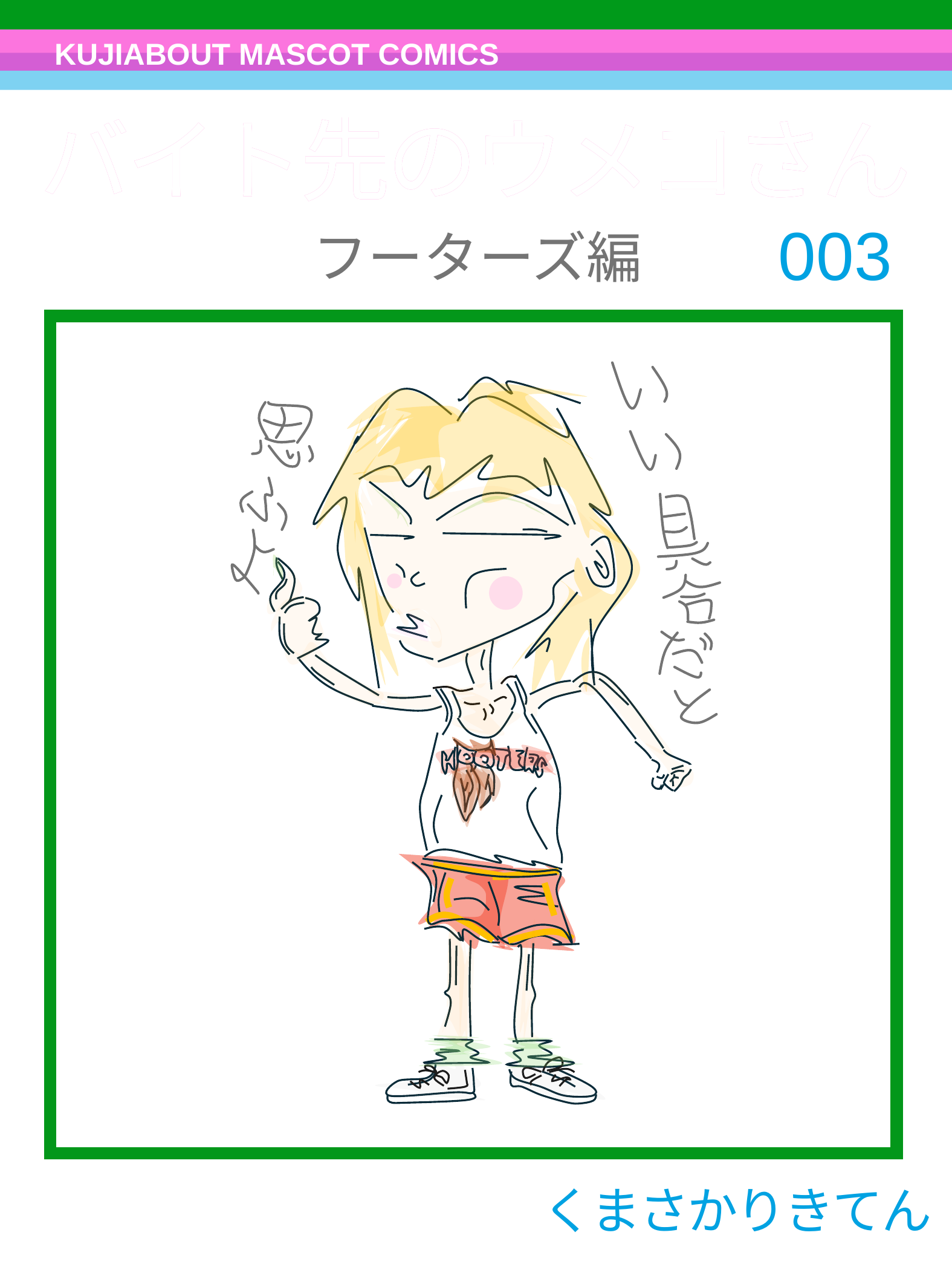

KUJIABOUT MASCOT COMICS

バイト先のウメコさん
バイト先のウメコさん
003
フーターズ編

くまさかりきてん